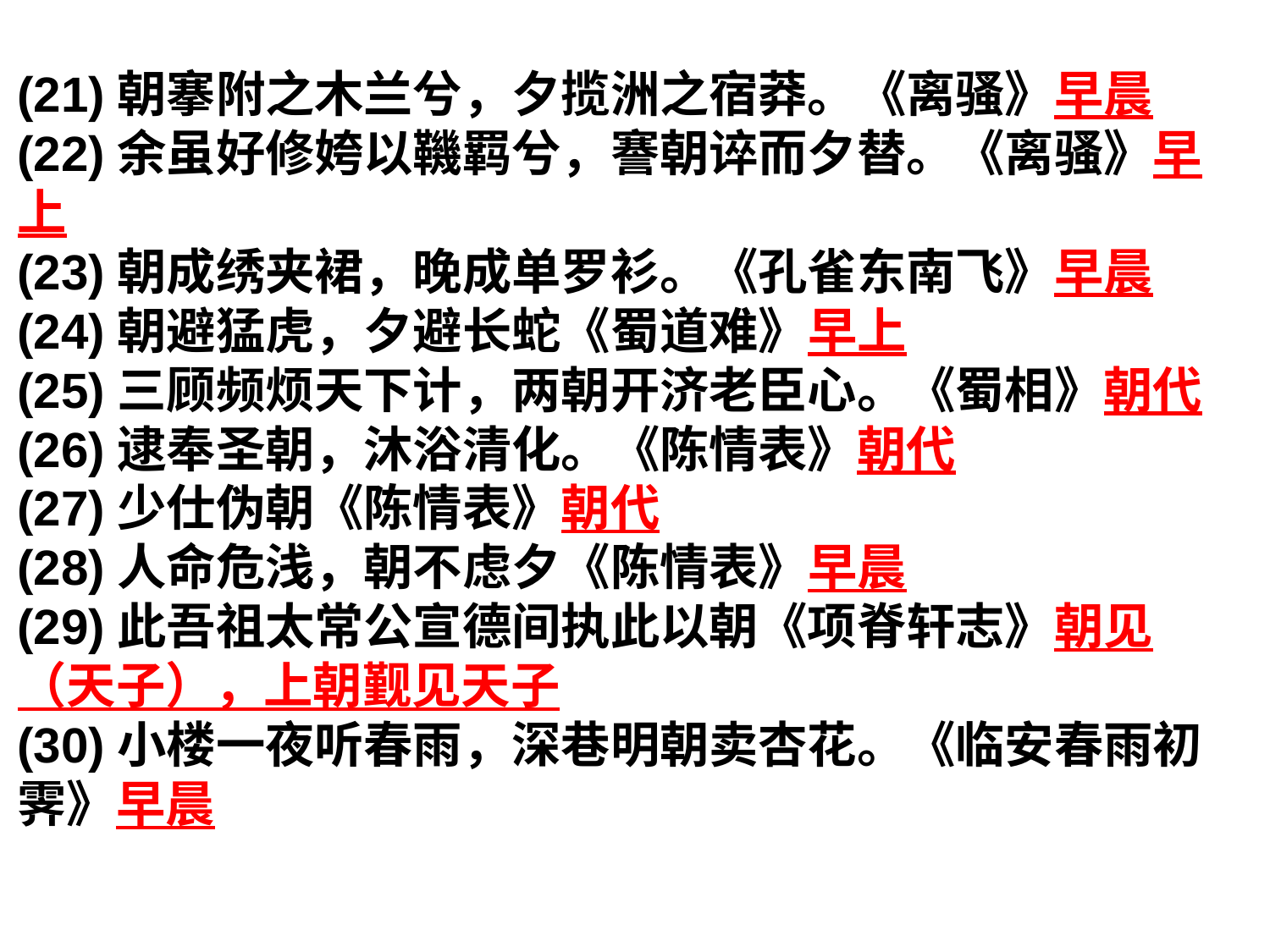

(21)朝搴附之木兰兮，夕揽洲之宿莽。《离骚》早晨
(22)余虽好修姱以鞿羁兮，謇朝谇而夕替。《离骚》早上
(23)朝成绣夹裙，晚成单罗衫。《孔雀东南飞》早晨
(24)朝避猛虎，夕避长蛇《蜀道难》早上
(25)三顾频烦天下计，两朝开济老臣心。《蜀相》朝代
(26)逮奉圣朝，沐浴清化。《陈情表》朝代
(27)少仕伪朝《陈情表》朝代
(28)人命危浅，朝不虑夕《陈情表》早晨
(29)此吾祖太常公宣德间执此以朝《项脊轩志》朝见（天子），上朝觐见天子
(30)小楼一夜听春雨，深巷明朝卖杏花。《临安春雨初霁》早晨